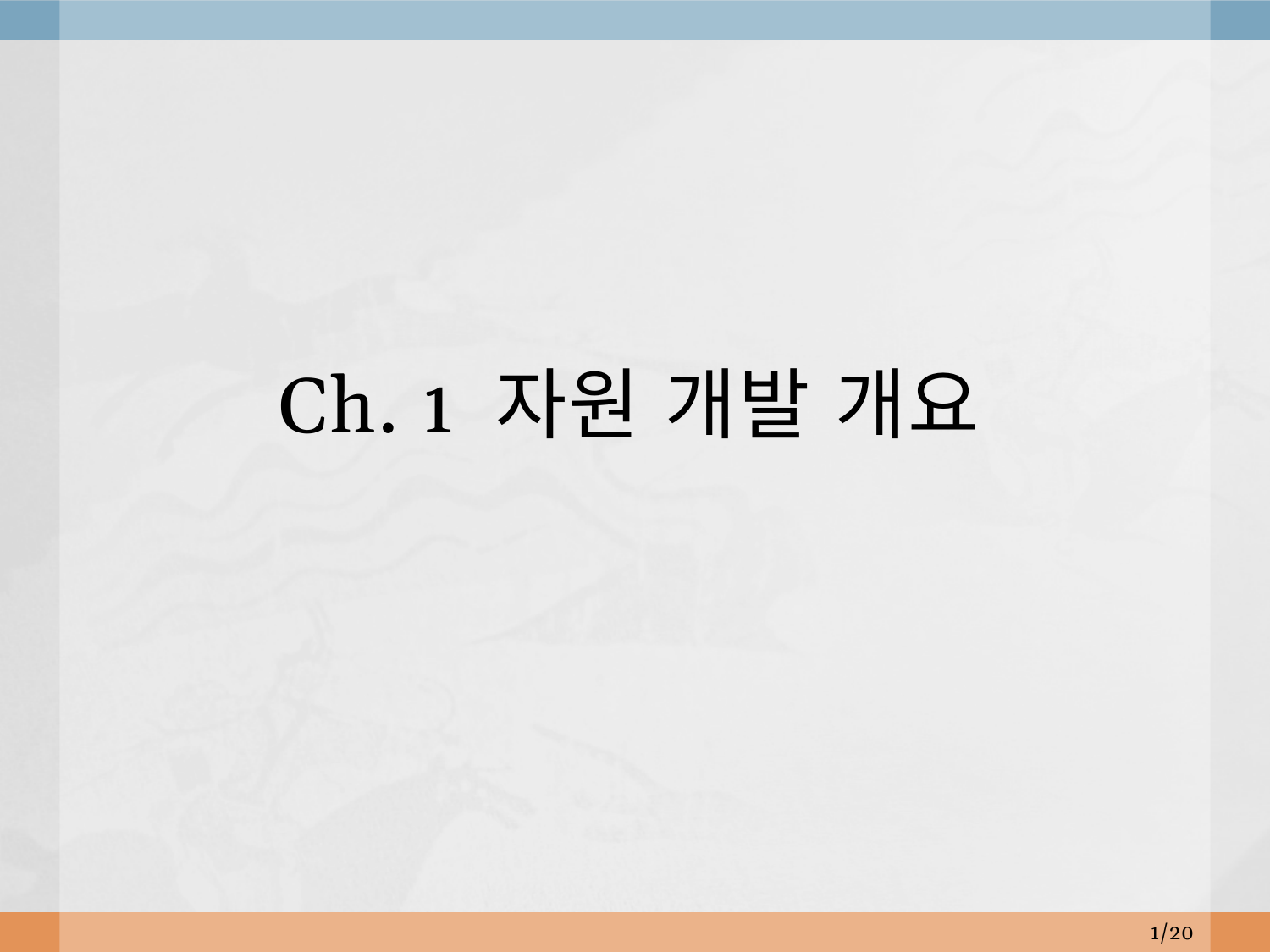

# Ch. 1 자원 개발 개요
1